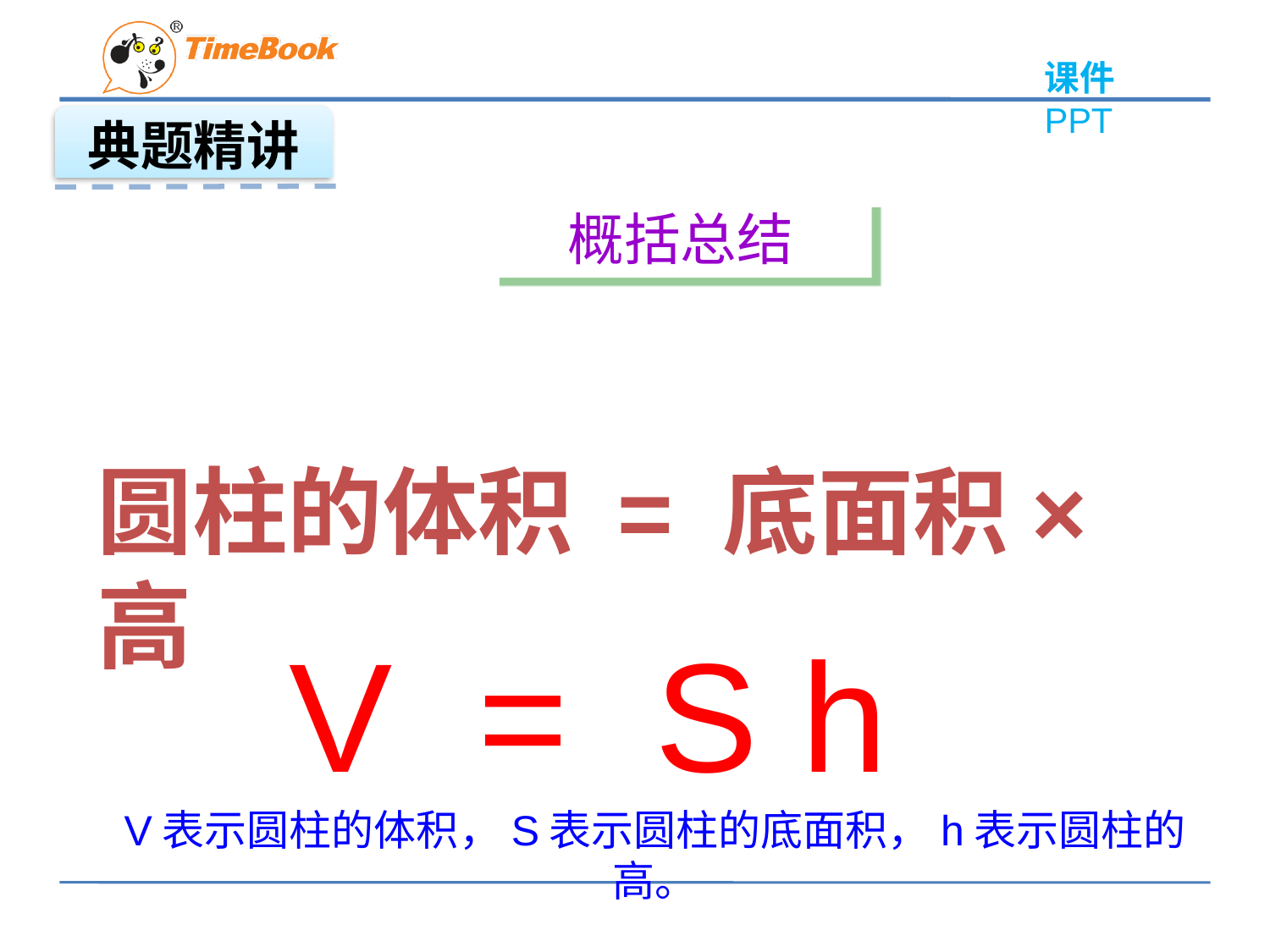

典题精讲
概括总结
圆柱的体积 = 底面积×高
V  =  S h
V表示圆柱的体积，S表示圆柱的底面积，h表示圆柱的高。